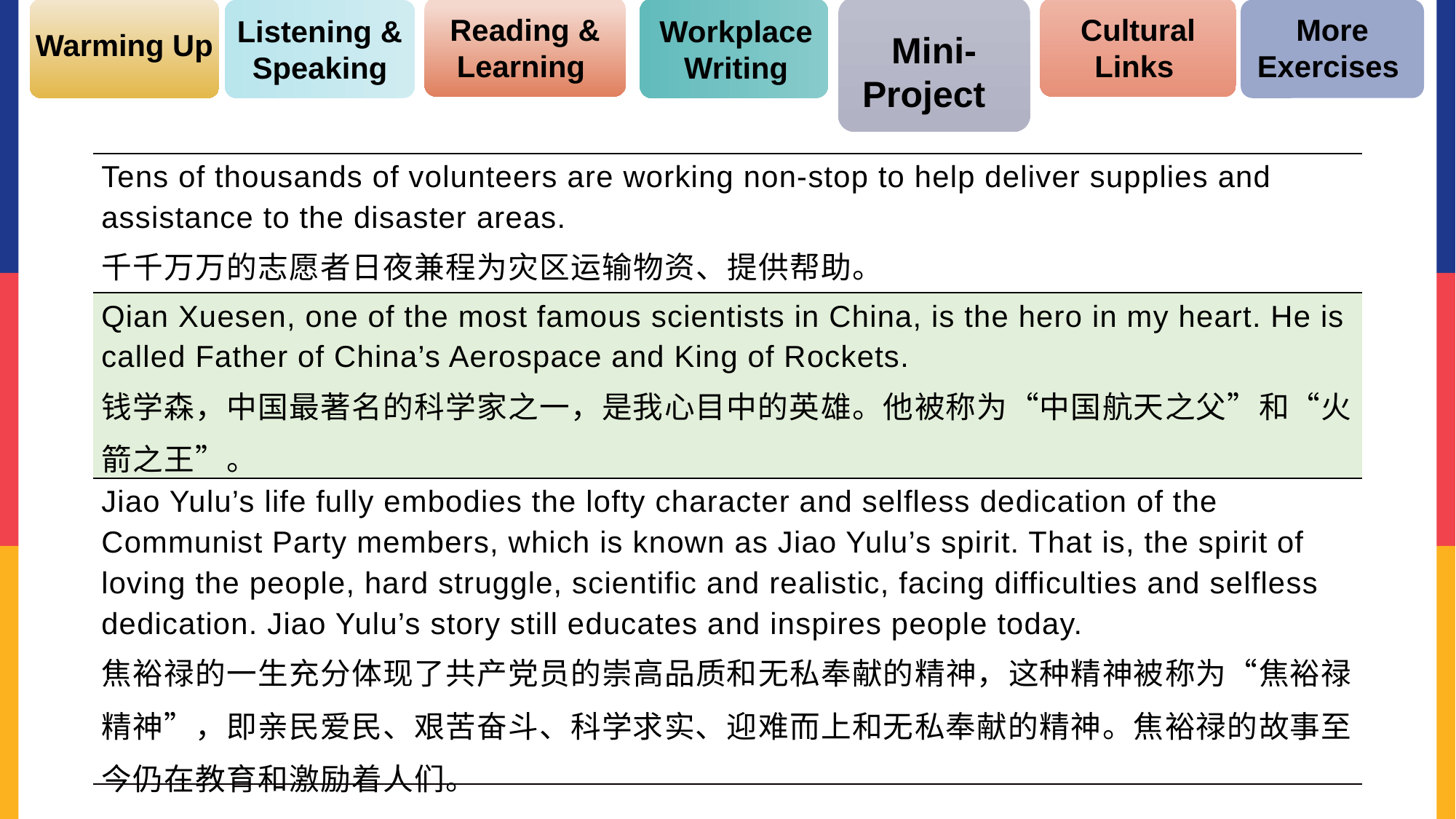

Cultural Links
Reading & Learning
More Exercises
Listening & Speaking
Workplace Writing
Warming Up
Mini-Project
| Tens of thousands of volunteers are working non-stop to help deliver supplies and assistance to the disaster areas. 千千万万的志愿者日夜兼程为灾区运输物资、提供帮助。 |
| --- |
| Qian Xuesen, one of the most famous scientists in China, is the hero in my heart. He is called Father of China’s Aerospace and King of Rockets. 钱学森，中国最著名的科学家之一，是我心目中的英雄。他被称为“中国航天之父”和“火箭之王”。 |
| Jiao Yulu’s life fully embodies the lofty character and selfless dedication of the Communist Party members, which is known as Jiao Yulu’s spirit. That is, the spirit of loving the people, hard struggle, scientific and realistic, facing difficulties and selfless dedication. Jiao Yulu’s story still educates and inspires people today. 焦裕禄的一生充分体现了共产党员的崇高品质和无私奉献的精神，这种精神被称为“焦裕禄精神”，即亲民爱民、艰苦奋斗、科学求实、迎难而上和无私奉献的精神。焦裕禄的故事至今仍在教育和激励着人们。 |